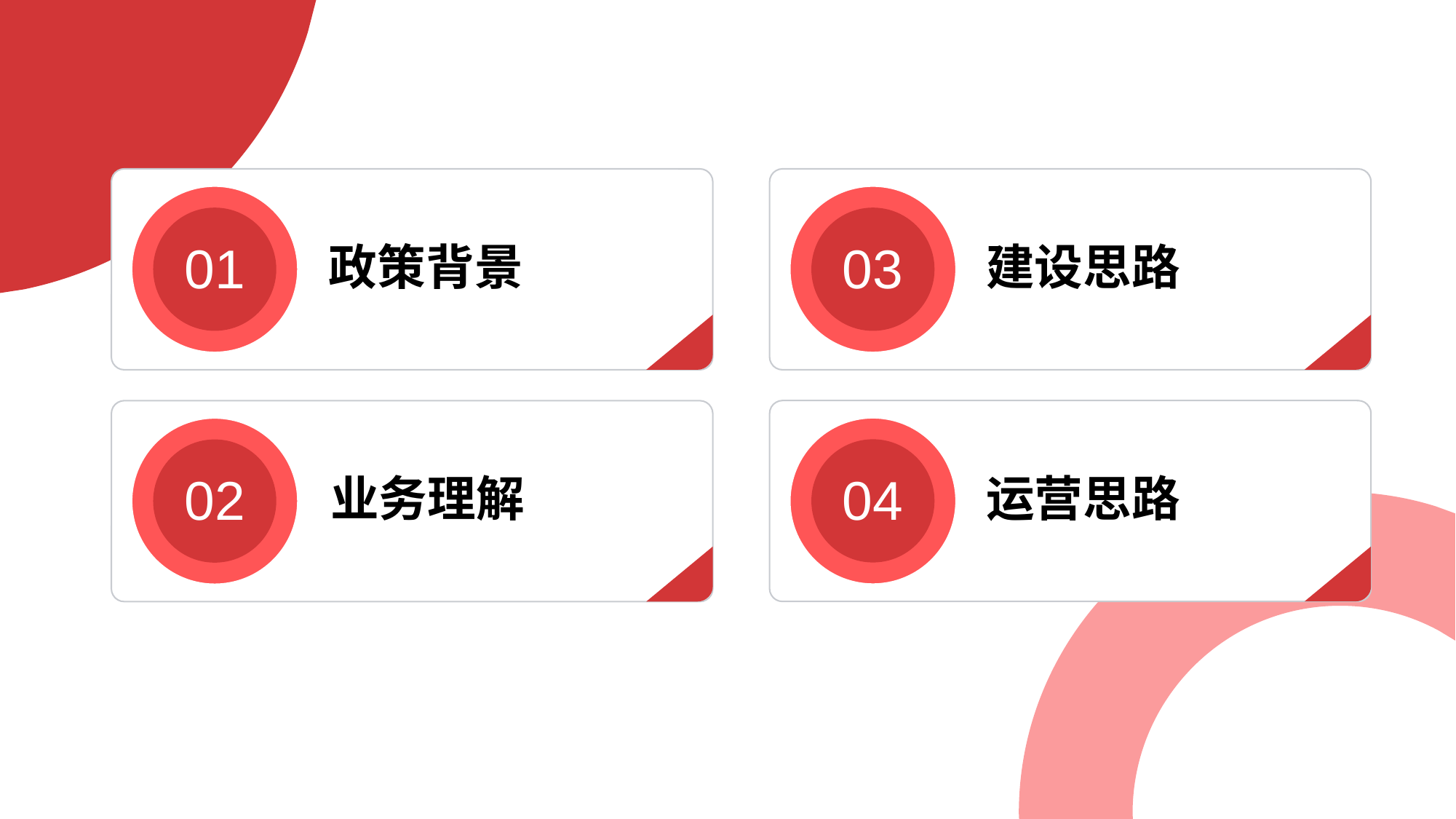

01
政策背景

02
业务理解

03
建设思路

04
运营思路